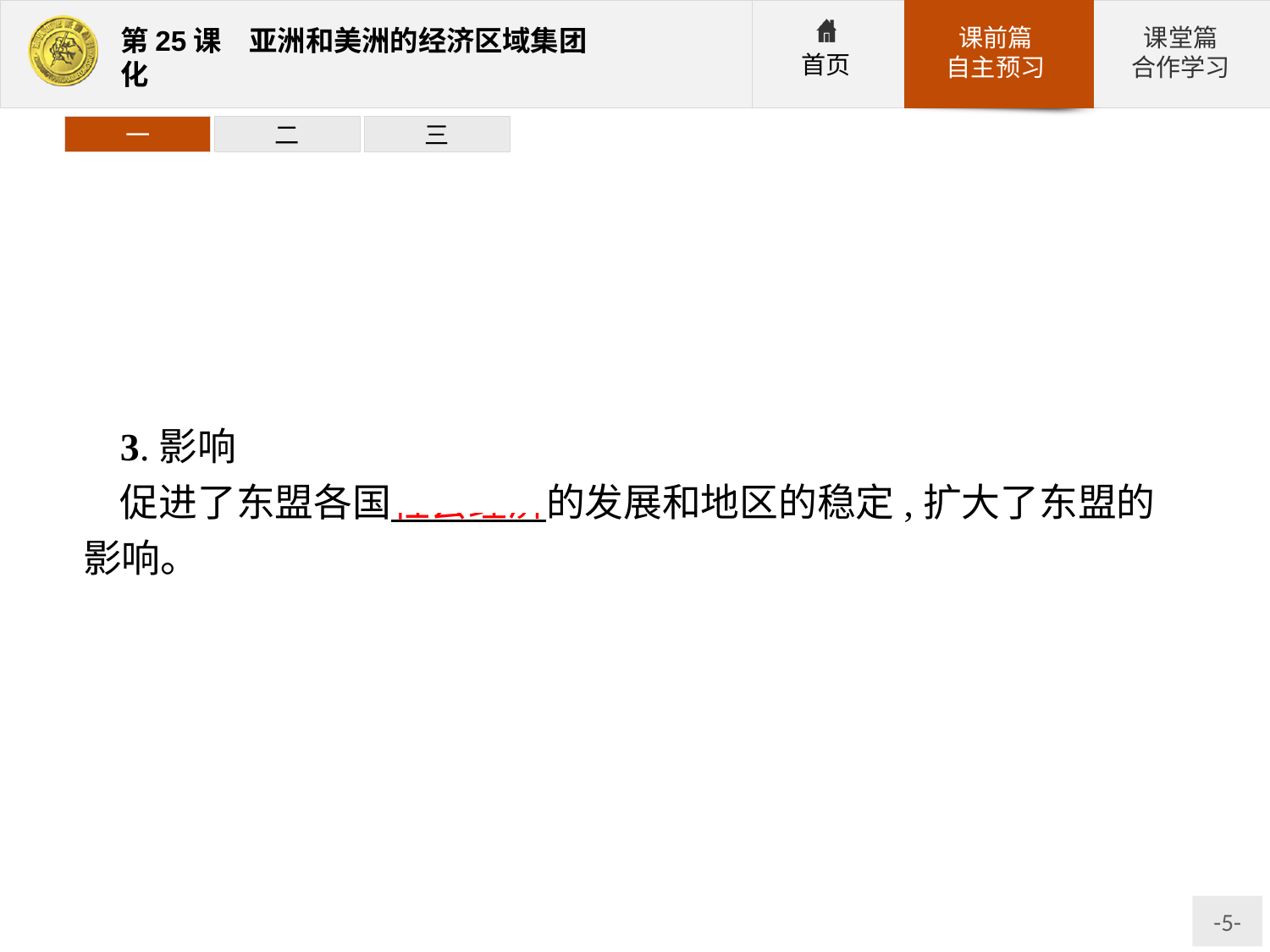

一
二
三
3.影响
促进了东盟各国社会经济的发展和地区的稳定,扩大了东盟的影响。